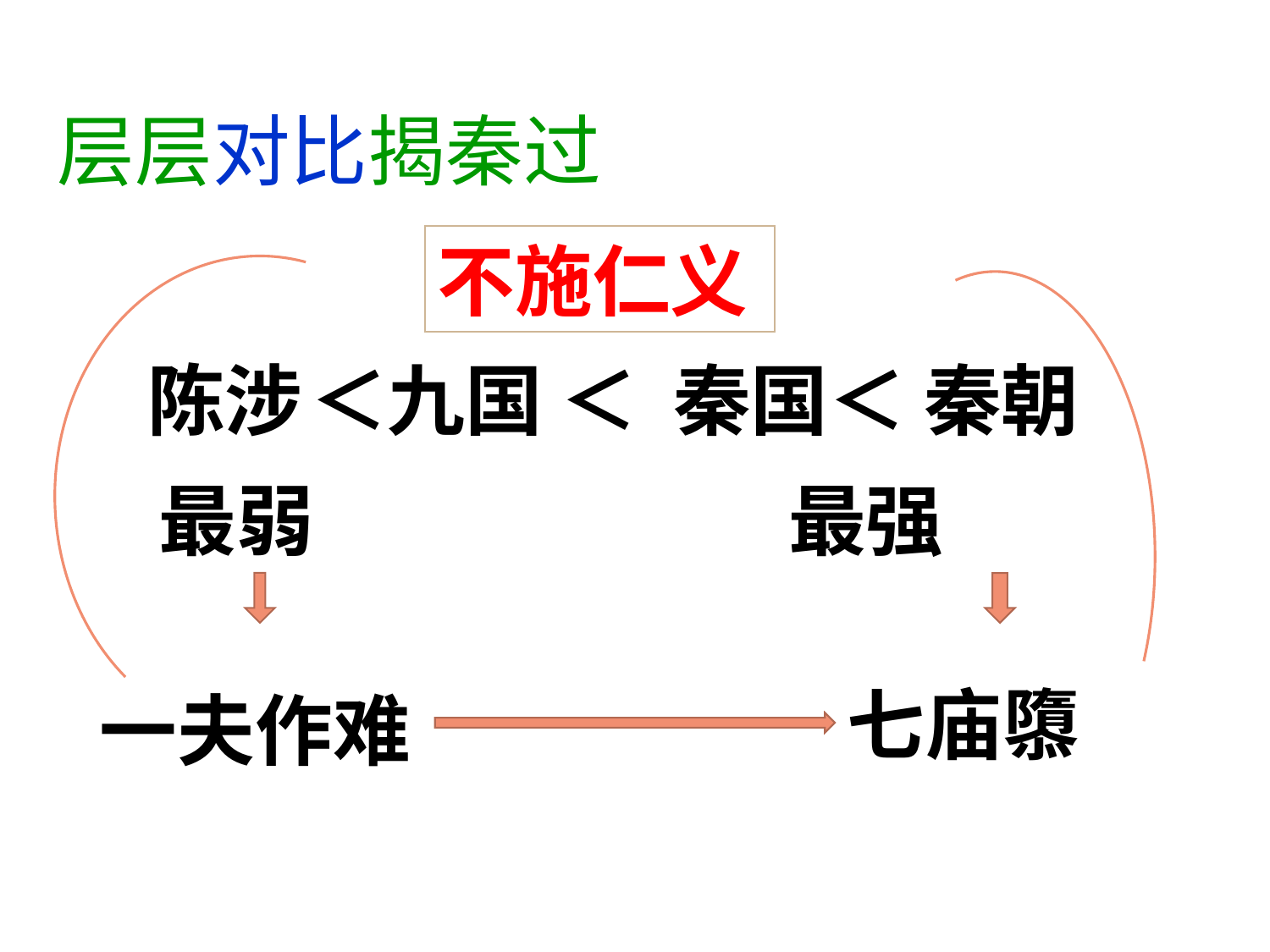

层层对比揭秦过
不施仁义

陈涉 ＜九国 ＜  秦国＜ 秦朝
 最弱                           最强

七庙隳
一夫作难